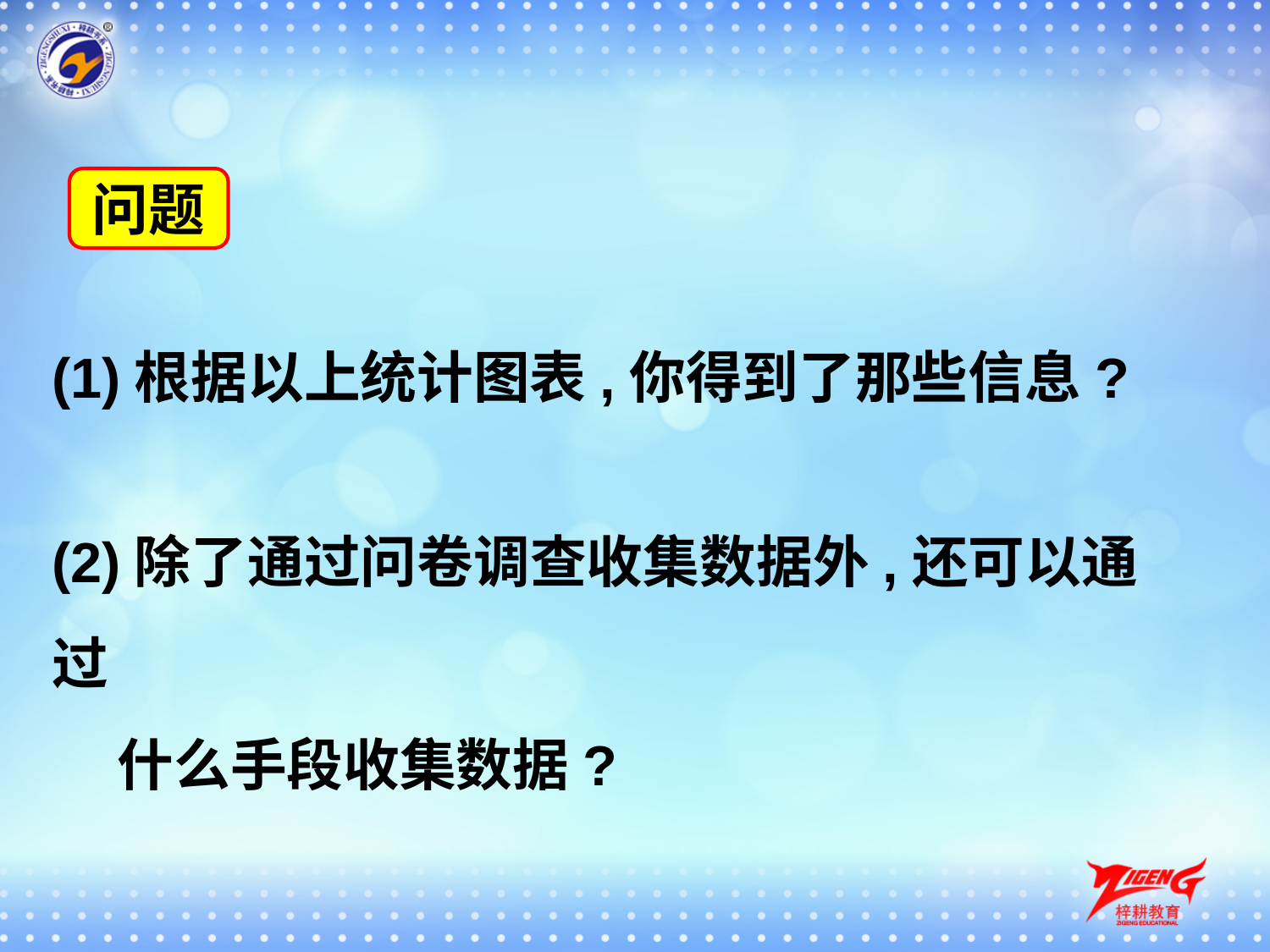

问题
(1)根据以上统计图表,你得到了那些信息?
(2)除了通过问卷调查收集数据外,还可以通过
    什么手段收集数据?